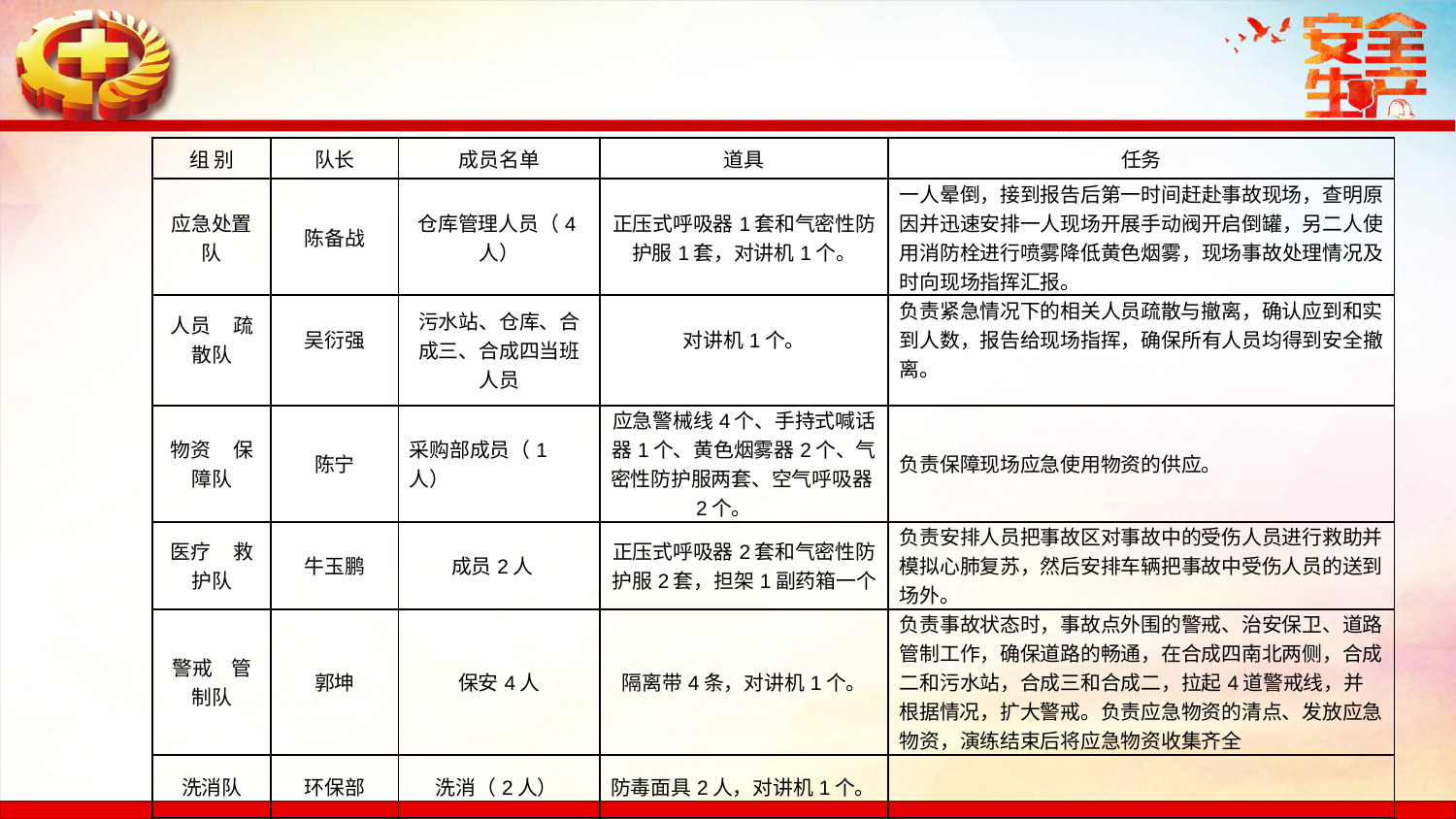

| 组 别 | 队长 | 成员名单 | 道具 | 任务 |
| --- | --- | --- | --- | --- |
| 应急处置队 | 陈备战 | 仓库管理人员（4人） | 正压式呼吸器1套和气密性防护服1套，对讲机1个。 | 一人晕倒，接到报告后第一时间赶赴事故现场，查明原因并迅速安排一人现场开展手动阀开启倒罐，另二人使用消防栓进行喷雾降低黄色烟雾，现场事故处理情况及时向现场指挥汇报。 |
| 人员 疏散队 | 吴衍强 | 污水站、仓库、合成三、合成四当班人员 | 对讲机1个。 | 负责紧急情况下的相关人员疏散与撤离，确认应到和实到人数，报告给现场指挥，确保所有人员均得到安全撤离。 |
|  |  |  |  |  |
| 物资 保障队 | 陈宁 | 采购部成员（1人） | 应急警械线4个、手持式喊话器1个、黄色烟雾器2个、气密性防护服两套、空气呼吸器2个。 | 负责保障现场应急使用物资的供应。 |
| 医疗 救护队 | 牛玉鹏 | 成员2人 | 正压式呼吸器2套和气密性防护服2套，担架1副药箱一个 | 负责安排人员把事故区对事故中的受伤人员进行救助并模拟心肺复苏，然后安排车辆把事故中受伤人员的送到场外。 |
| 警戒 管制队 | 郭坤 | 保安4人 | 隔离带4条，对讲机1个。 | 负责事故状态时，事故点外围的警戒、治安保卫、道路管制工作，确保道路的畅通，在合成四南北两侧，合成二和污水站，合成三和合成二，拉起4道警戒线，并根据情况，扩大警戒。负责应急物资的清点、发放应急物资，演练结束后将应急物资收集齐全 |
| 洗消队 | 环保部 | 洗消（2人） | 防毒面具2人，对讲机1个。 |  |
| 信息 发布队 | 沙永峰 | 无 |  | 事故解除后对外说明事故经过及处理结果，将灾情的信息和抢救情况统一对外发布 |
| 环境检测 | 梁宁 |  | 环境检测仪 | 泄露后的环境检测。 |